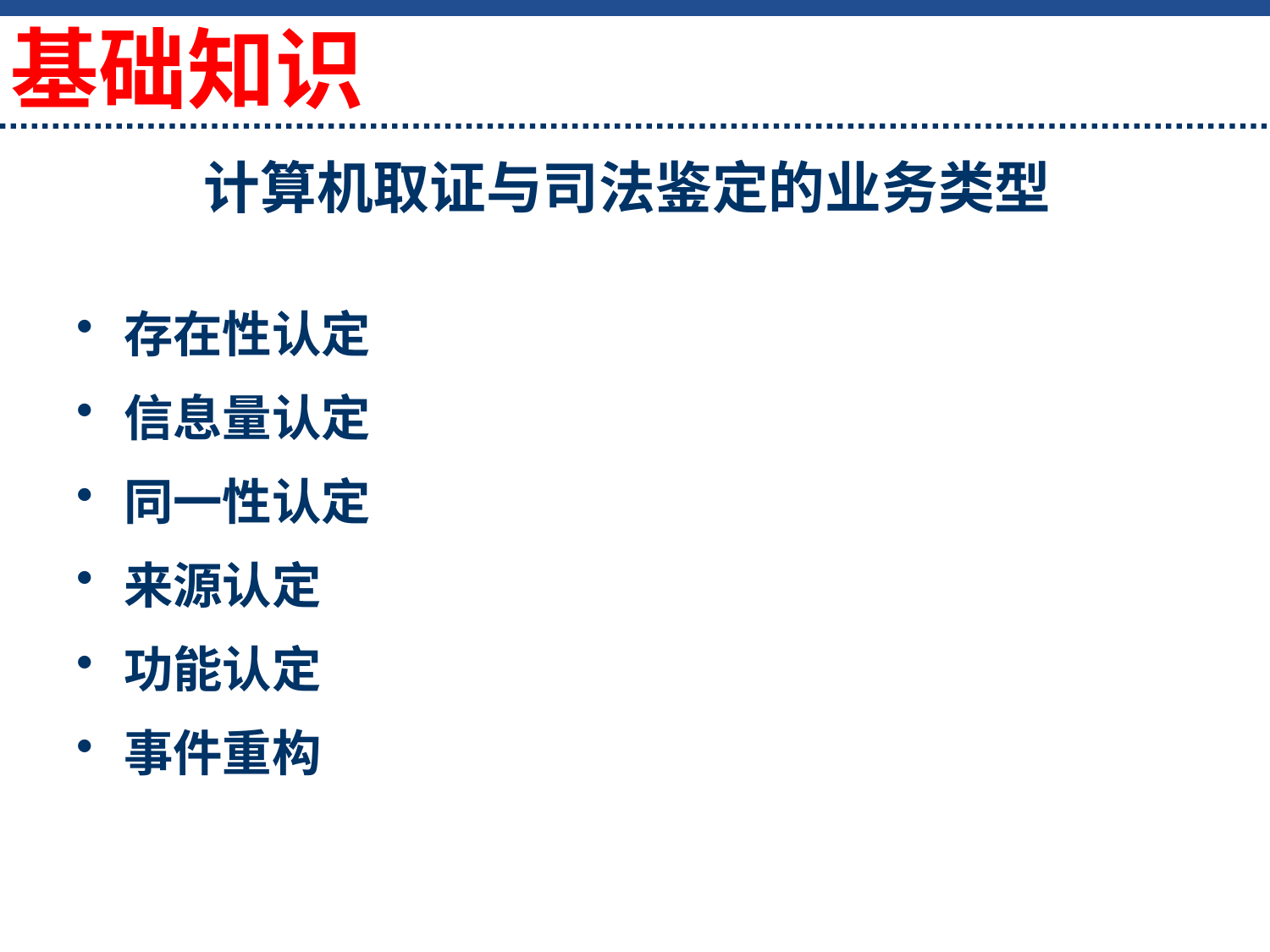

基础知识
# 计算机取证与司法鉴定的业务类型
存在性认定
信息量认定
同一性认定
来源认定
功能认定
事件重构